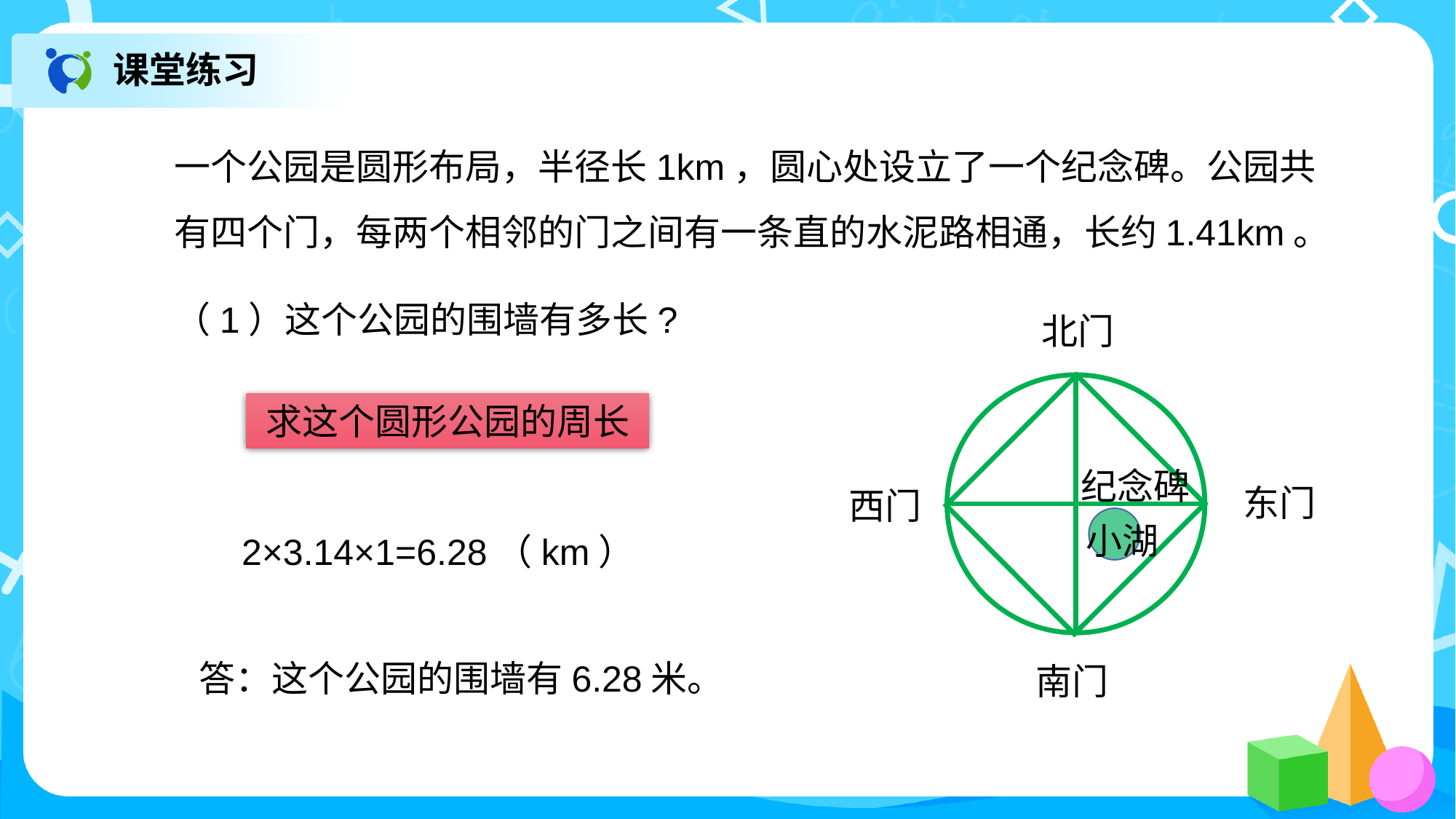

课堂练习
一个公园是圆形布局，半径长1km，圆心处设立了一个纪念碑。公园共有四个门，每两个相邻的门之间有一条直的水泥路相通，长约1.41km。
（1）这个公园的围墙有多长?
北门

求这个圆形公园的周长

纪念碑
东门
西门

小湖
2×3.14×1=6.28（km）
答：这个公园的围墙有6.28米。
南门